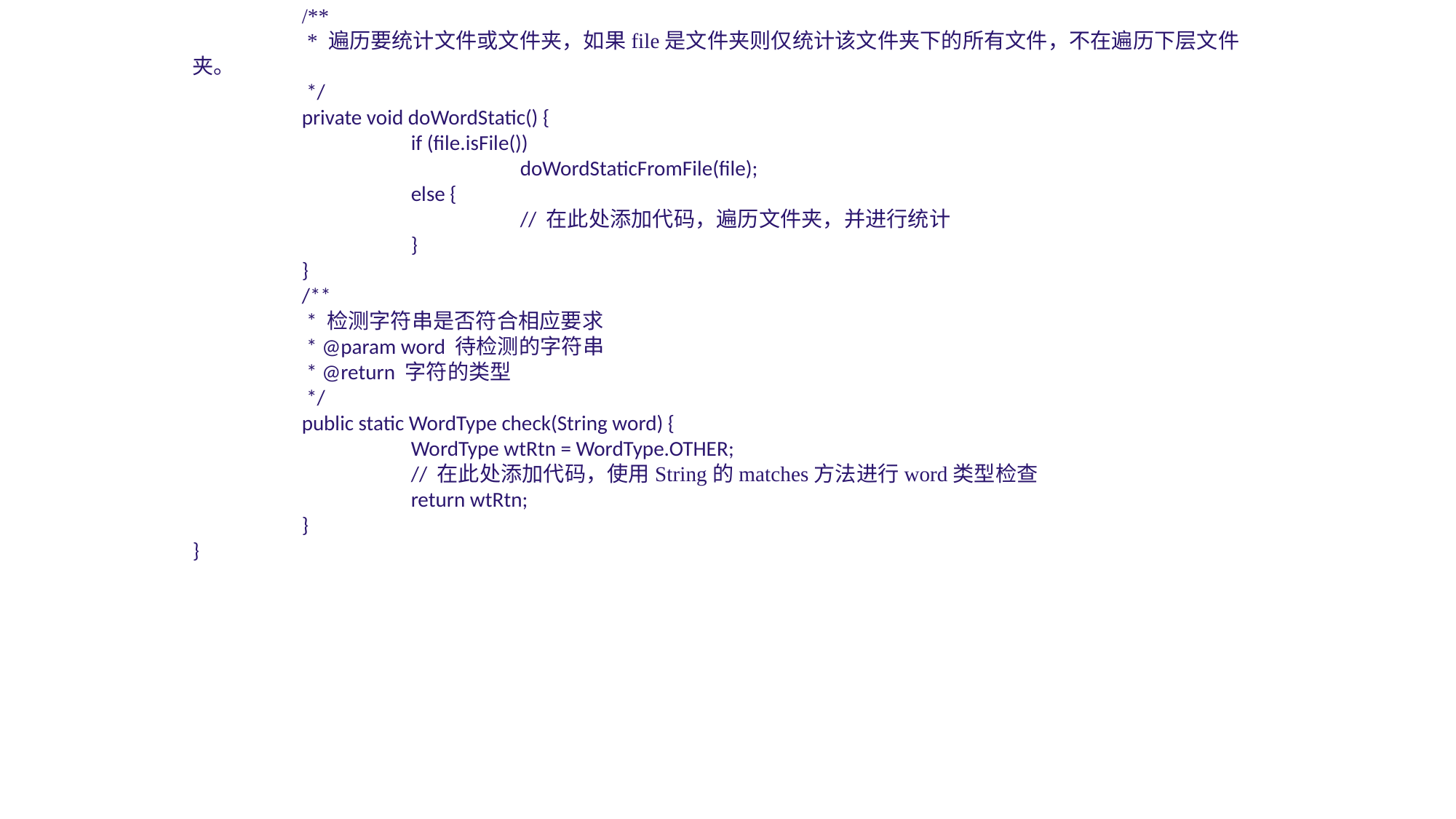

/**	 * 遍历要统计文件或文件夹，如果file是文件夹则仅统计该文件夹下的所有文件，不在遍历下层文件夹。	 */	private void doWordStatic() {		if (file.isFile())			doWordStaticFromFile(file);		else {			// 在此处添加代码，遍历文件夹，并进行统计		}	}	/**	 * 检测字符串是否符合相应要求	 * @param word 待检测的字符串	 * @return 字符的类型	 */	public static WordType check(String word) {		WordType wtRtn = WordType.OTHER;		// 在此处添加代码，使用String的matches方法进行word类型检查		return wtRtn;	}}